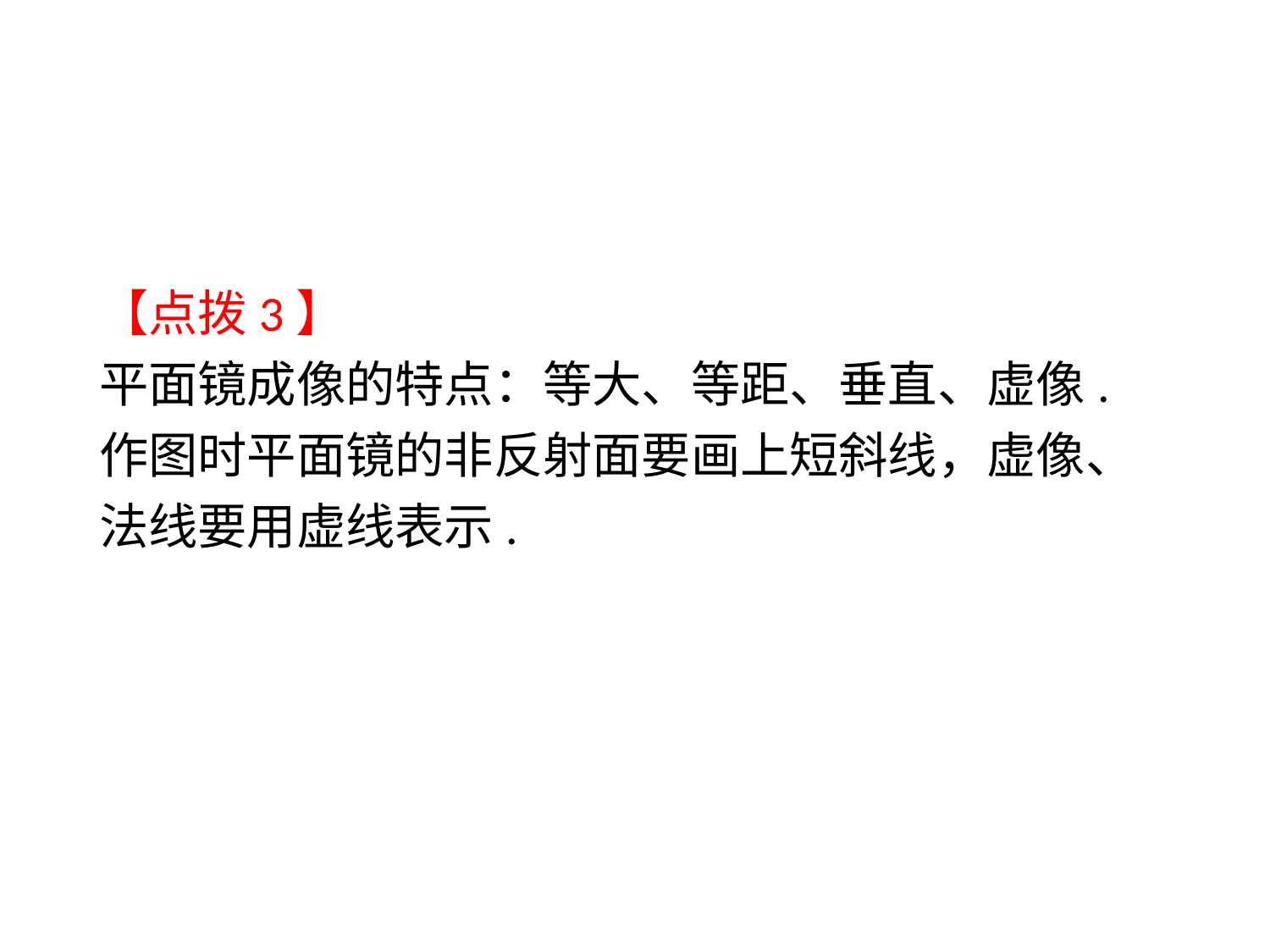

【点拨3】
平面镜成像的特点：等大、等距、垂直、虚像.
作图时平面镜的非反射面要画上短斜线，虚像、法线要用虚线表示.